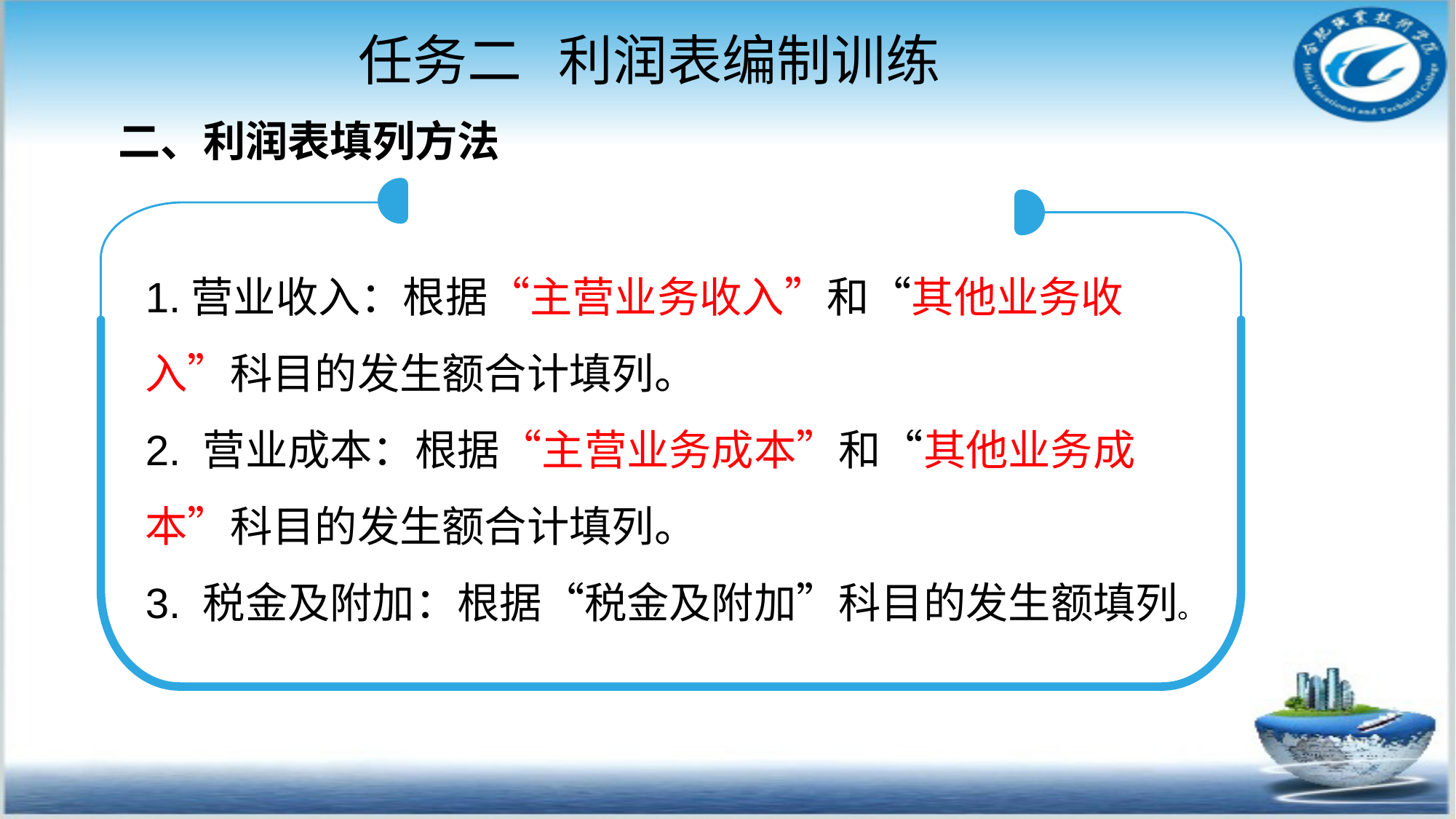

任务二   利润表编制训练
二、利润表填列方法

1.营业收入：根据“主营业务收入”和“其他业务收入”科目的发生额合计填列。
2. 营业成本：根据“主营业务成本”和“其他业务成本”科目的发生额合计填列。
3. 税金及附加：根据“税金及附加”科目的发生额填列。